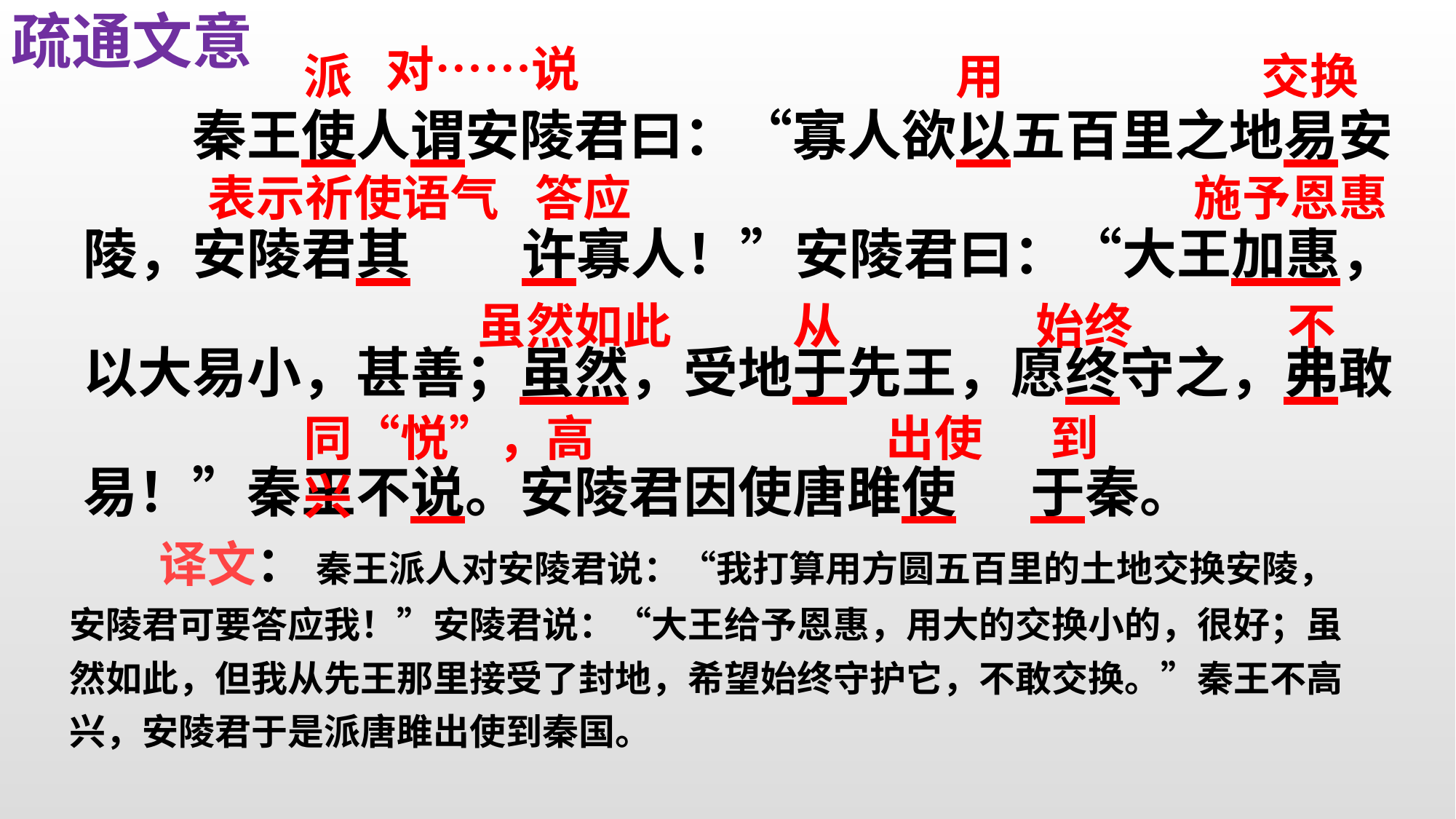

疏通文意
对……说
派
用
交换
　　秦王使人谓安陵君曰：“寡人欲以五百里之地易安

陵，安陵君其         许寡人！”安陵君曰：“大王加惠，

以大易小，甚善；虽然，受地于先王，愿终守之，弗敢

易！”秦王不说。安陵君因使唐雎使      于秦。

答应
表示祈使语气
施予恩惠
虽然如此
从
始终
不
同“悦”，高兴
出使
到
       译文： 秦王派人对安陵君说：“我打算用方圆五百里的土地交换安陵，安陵君可要答应我！”安陵君说：“大王给予恩惠，用大的交换小的，很好；虽然如此，但我从先王那里接受了封地，希望始终守护它，不敢交换。”秦王不高兴，安陵君于是派唐雎出使到秦国。